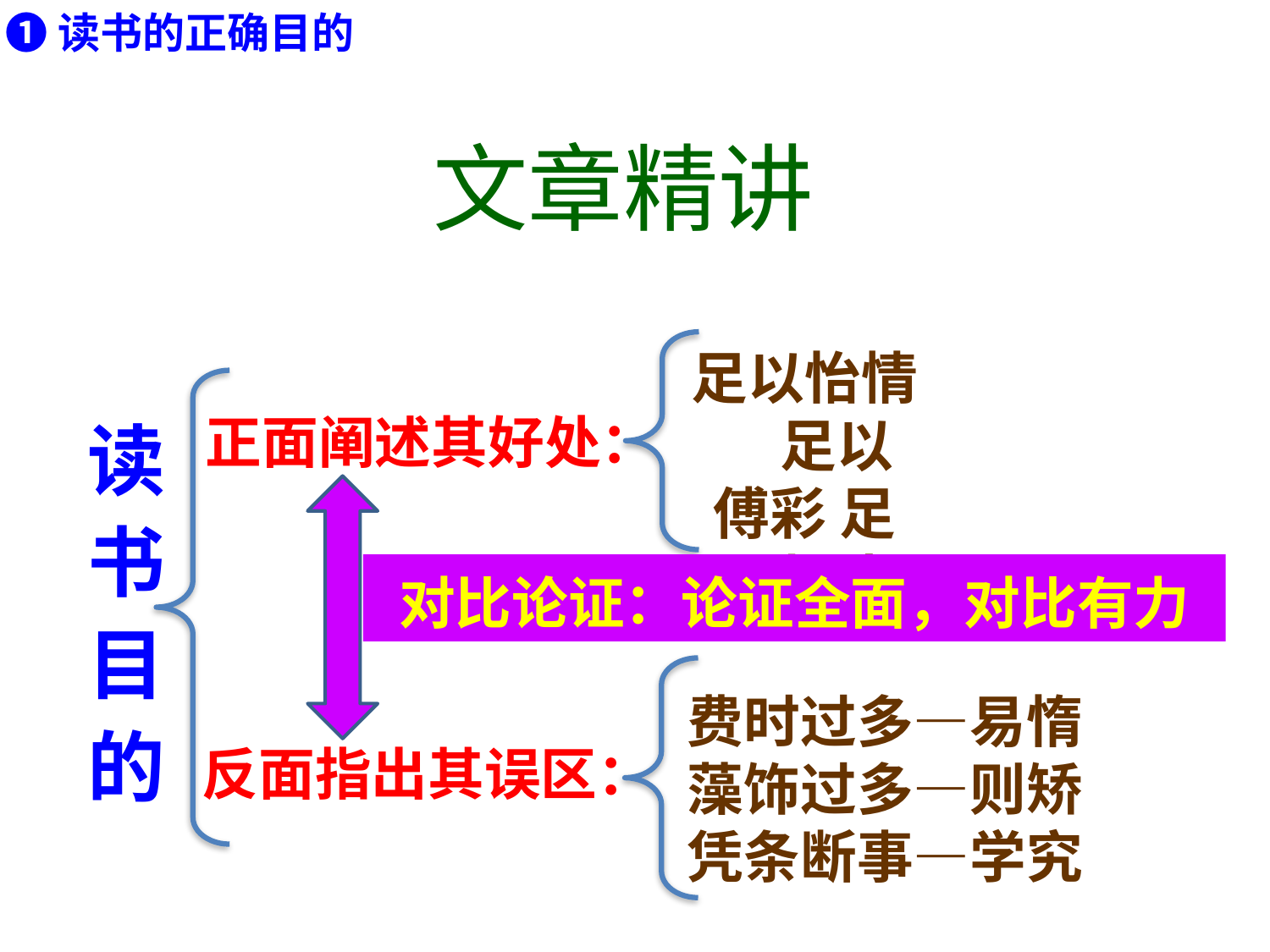

❶读书的正确目的
文章精讲

足以怡情      足以傅彩 足以长才

读书目的
正面阐述其好处：

对比论证：论证全面，对比有力

费时过多—易惰
藻饰过多—则矫
凭条断事—学究
反面指出其误区：